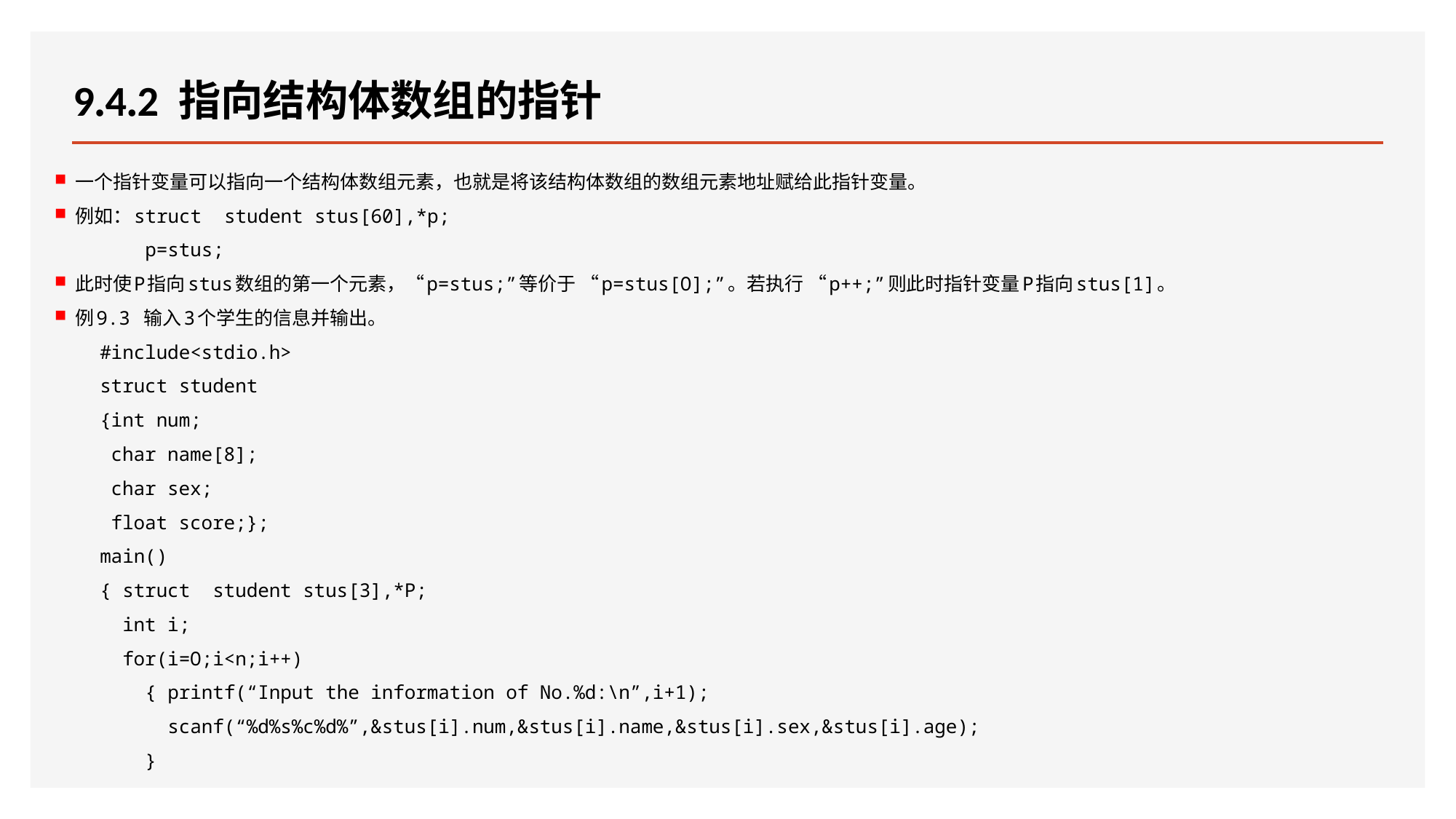

# 9.4.2 指向结构体数组的指针
一个指针变量可以指向一个结构体数组元素，也就是将该结构体数组的数组元素地址赋给此指针变量。
例如：struct  student stus[60],*p;
        p=stus;
此时使P指向stus数组的第一个元素，“p=stus;”等价于 “p=stus[O];”。若执行 “p++;”则此时指针变量P指向stus[1]。
例9.3 输入3个学生的信息并输出。
    #include<stdio.h>
    struct student
    {int num;
     char name[8];
     char sex;
     float score;};
    main()
    { struct  student stus[3],*P;
      int i;
      for(i=O;i<n;i++)
        { printf(“Input the information of No.%d:\n”,i+1);
          scanf(“%d%s%c%d%”,&stus[i].num,&stus[i].name,&stus[i].sex,&stus[i].age);
        }